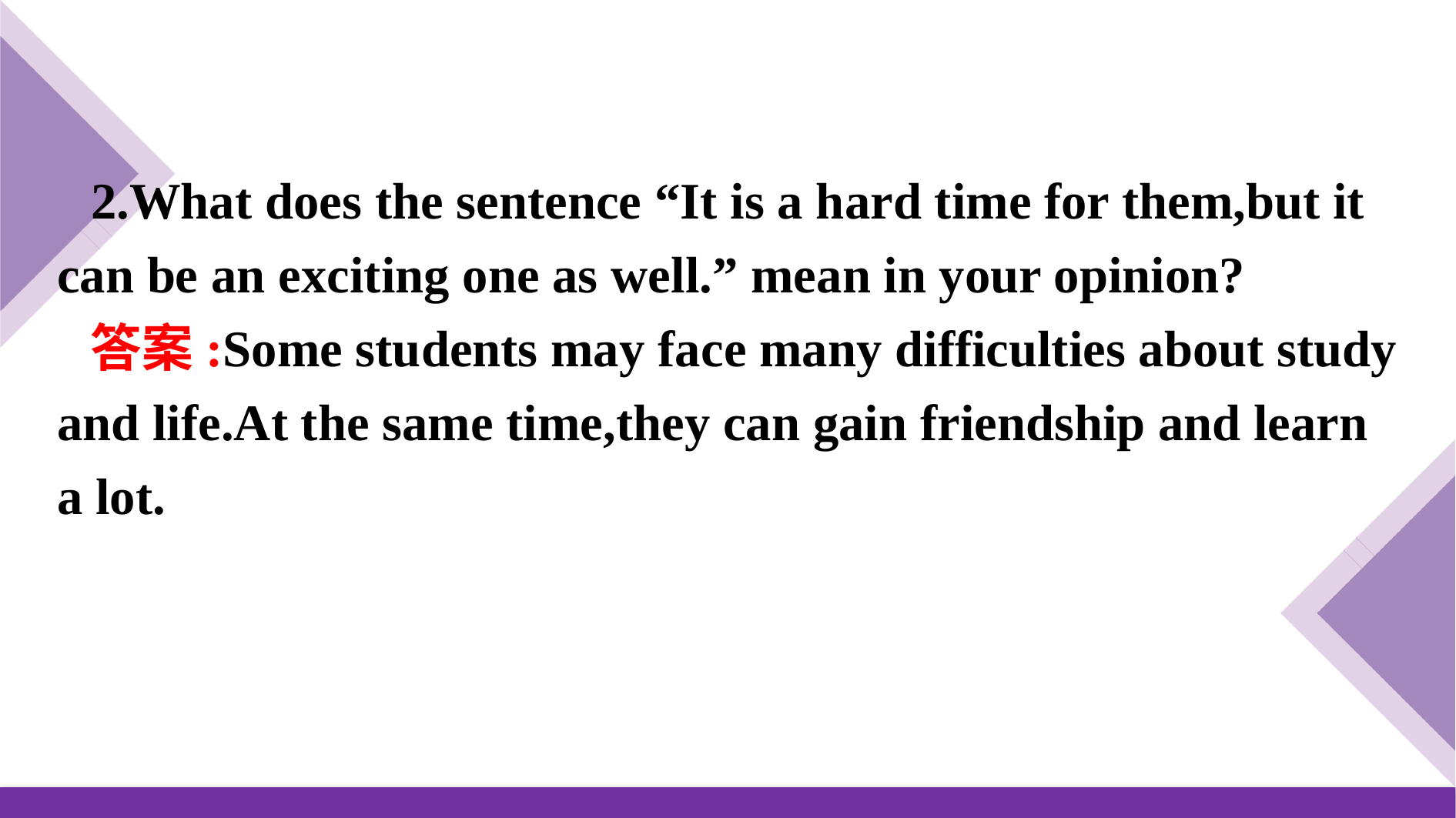

2.What does the sentence “It is a hard time for them,but it can be an exciting one as well.” mean in your opinion?
答案:Some students may face many difficulties about study and life.At the same time,they can gain friendship and learn a lot.